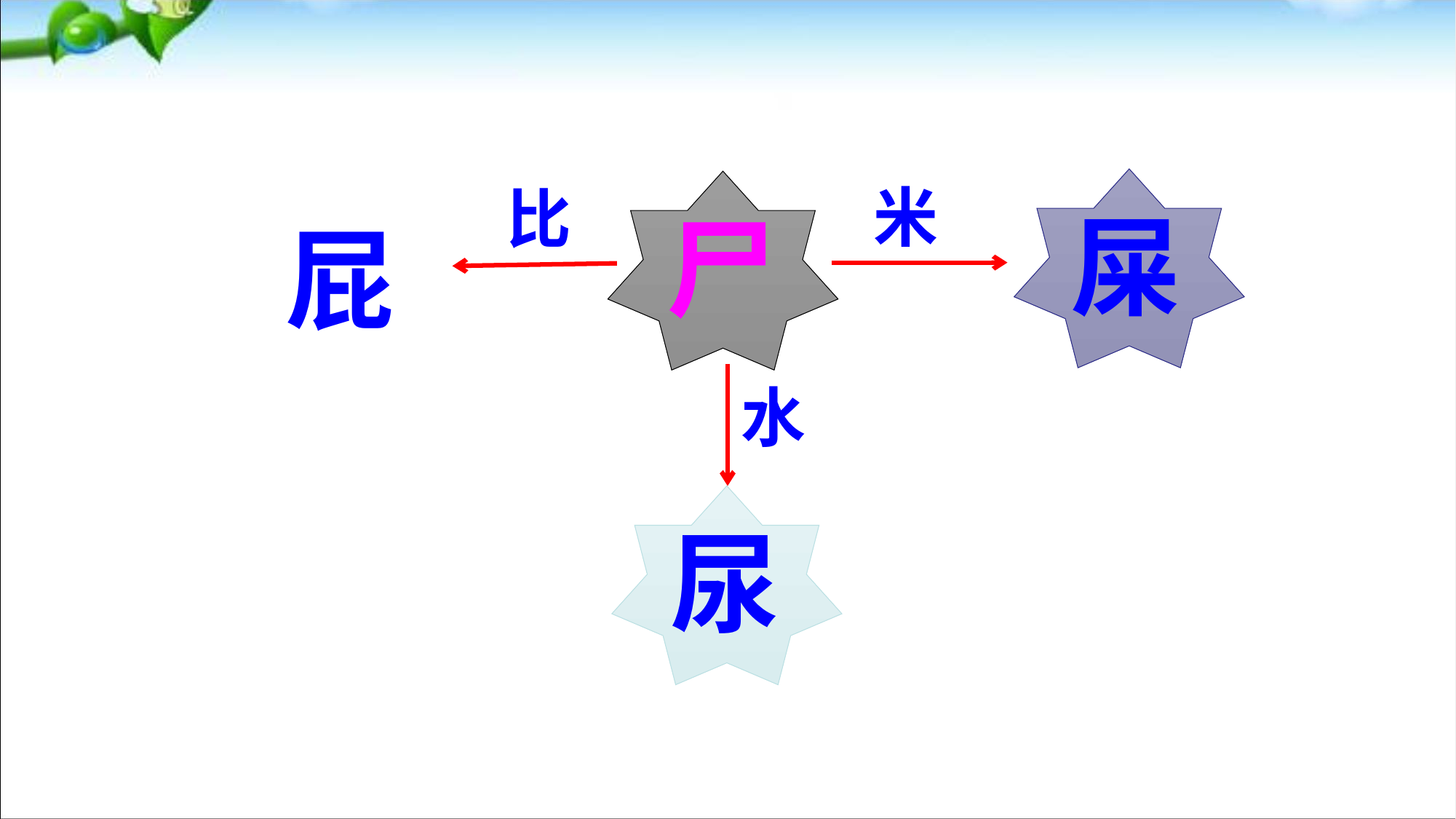

屎

尸
米
比
状元成才路

屁
状元成才路
状元成才路
状元成才路
状元成才路
状元成才路
状元成才路
状元成才路
状元成才路
状元成才路
状元成才路
状元成才路
状元成才路
状元成才路
状元成才路
状元成才路
状元成才路
状元成才路
状元成才路
状元成才路
状元成才路
状元成才路
状元成才路
状元成才路
状元成才路
状元成才路
状元成才路
状元成才路
状元成才路
状元成才路
状元成才路
状元成才路
状元成才路
状元成才路
状元成才路
状元成才路
状元成才路
状元成才路
状元成才路
状元成才路
状元成才路
状元成才路
水
状元成才路
状元成才路
状元成才路
状元成才路
状元成才路
状元成才路
状元成才路
状元成才路
状元成才路
状元成才路
状元成才路
状元成才路
状元成才路
状元成才路
状元成才路
状元成才路
状元成才路
状元成才路
状元成才路
状元成才路
状元成才路
状元成才路
状元成才路
状元成才路
状元成才路

尿
状元成才路
状元成才路
状元成才路
状元成才路
状元成才路
状元成才路
状元成才路
状元成才路
状元成才路
状元成才路
状元成才路
状元成才路
状元成才路
状元成才路
状元成才路
状元成才路
状元成才路
状元成才路
状元成才路
状元成才路
状元成才路
状元成才路
状元成才路
状元成才路
状元成才路
状元成才路
状元成才路
状元成才路
状元成才路
状元成才路
状元成才路
状元成才路
状元成才路